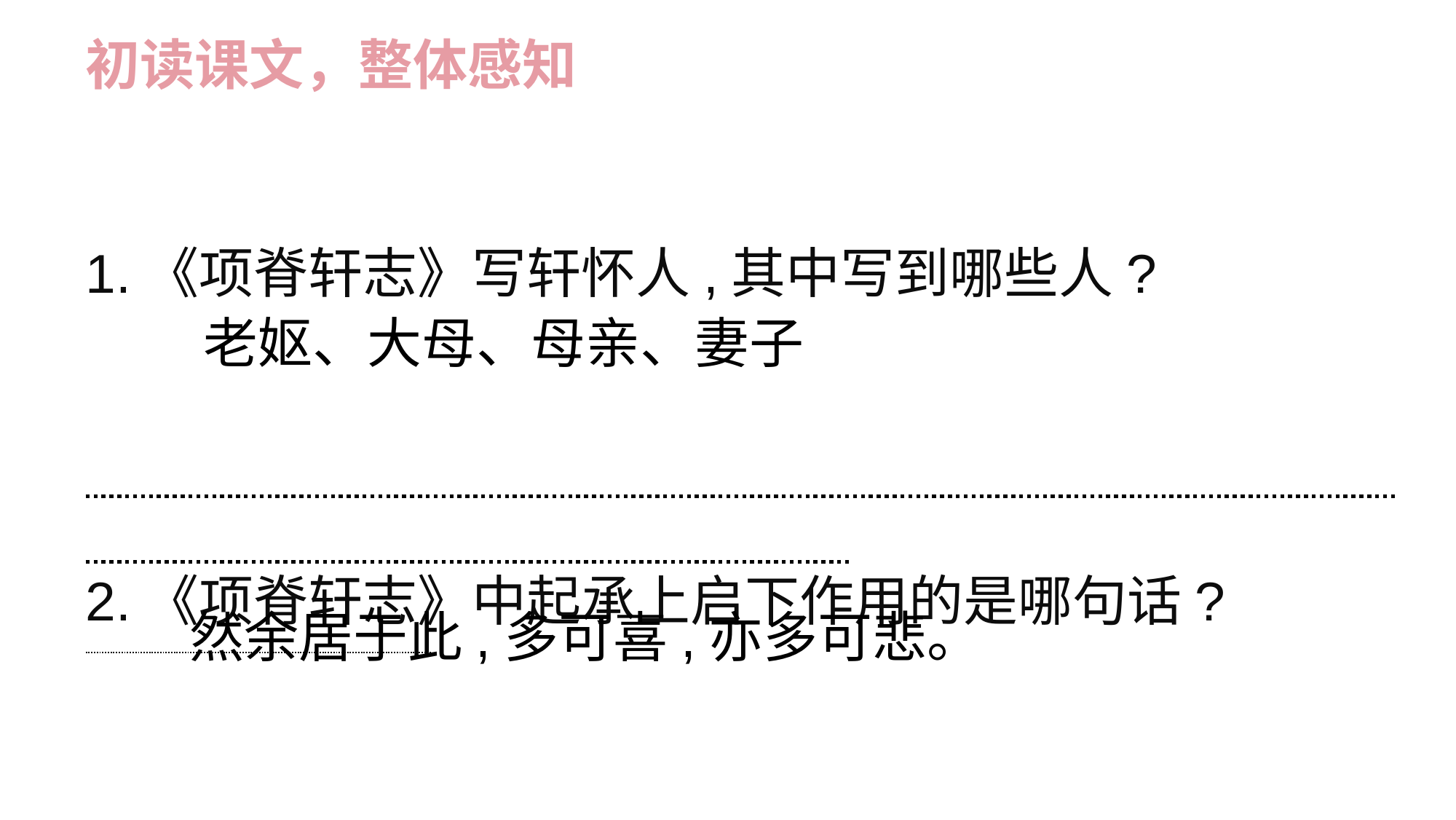

初读课文，整体感知
1.《项脊轩志》写轩怀人,其中写到哪些人?

2.《项脊轩志》中起承上启下作用的是哪句话?

老妪、大母、母亲、妻子
然余居于此,多可喜,亦多可悲。